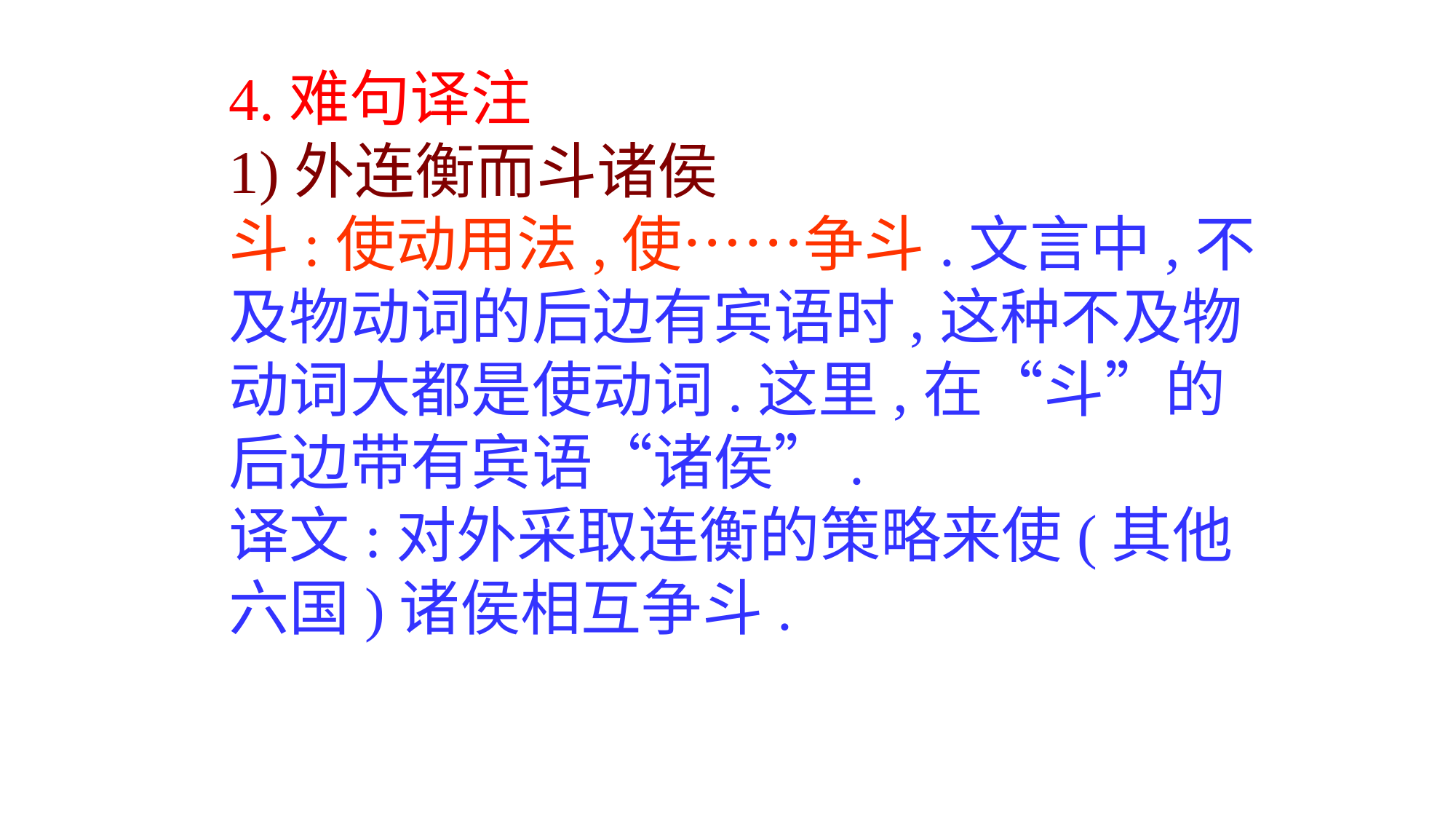

4.难句译注
1)外连衡而斗诸侯
斗:使动用法,使……争斗.文言中,不及物动词的后边有宾语时,这种不及物动词大都是使动词.这里,在“斗”的后边带有宾语“诸侯”.
译文:对外采取连衡的策略来使(其他六国)诸侯相互争斗.